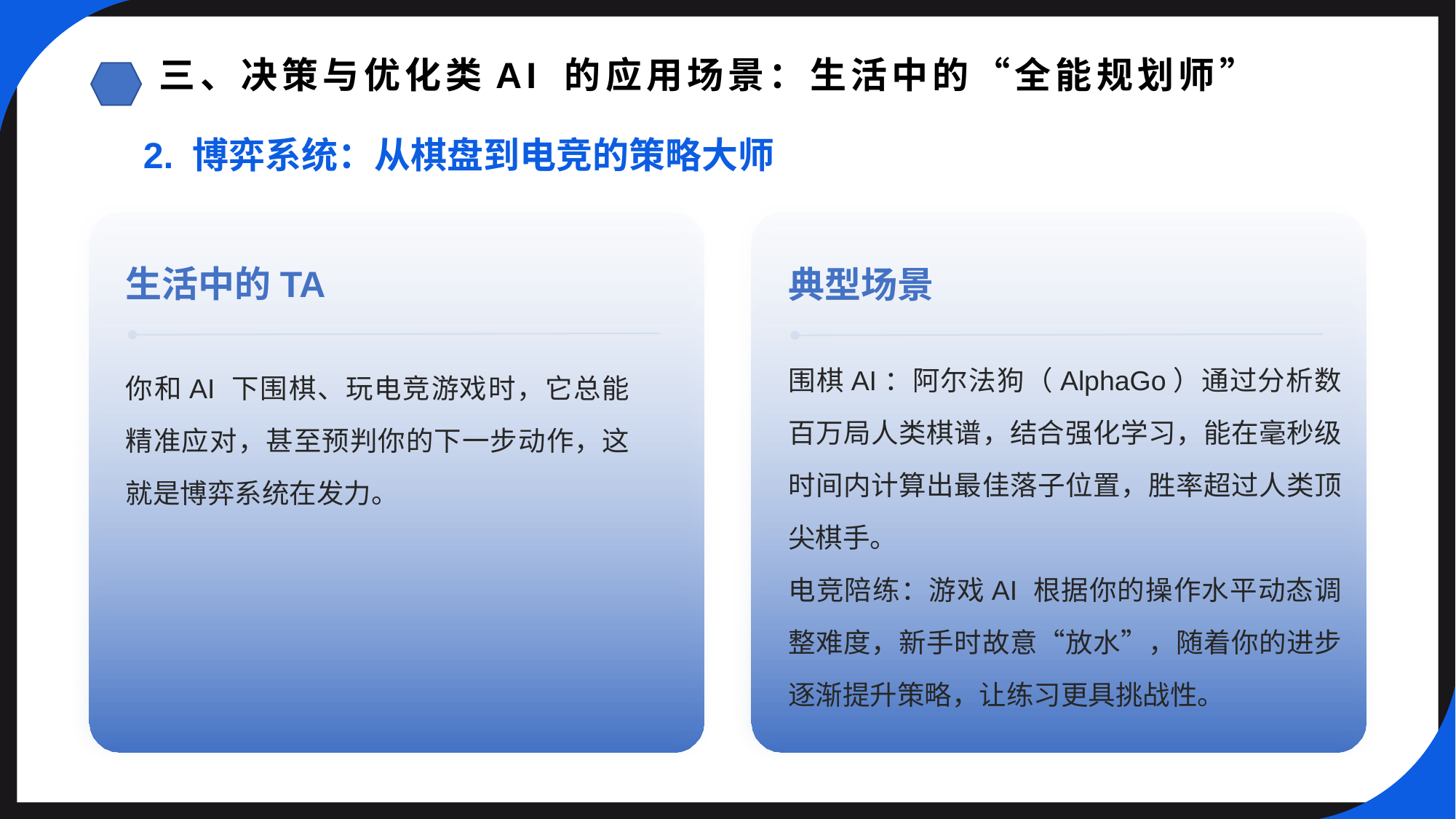

三、决策与优化类AI 的应用场景：生活中的“全能规划师”
2. 博弈系统：从棋盘到电竞的策略大师

生活中的TA
典型场景
围棋AI：阿尔法狗（AlphaGo）通过分析数百万局人类棋谱，结合强化学习，能在毫秒级时间内计算出最佳落子位置，胜率超过人类顶尖棋手。
电竞陪练：游戏AI 根据你的操作水平动态调整难度，新手时故意“放水”，随着你的进步逐渐提升策略，让练习更具挑战性。
你和AI 下围棋、玩电竞游戏时，它总能精准应对，甚至预判你的下一步动作，这就是博弈系统在发力。